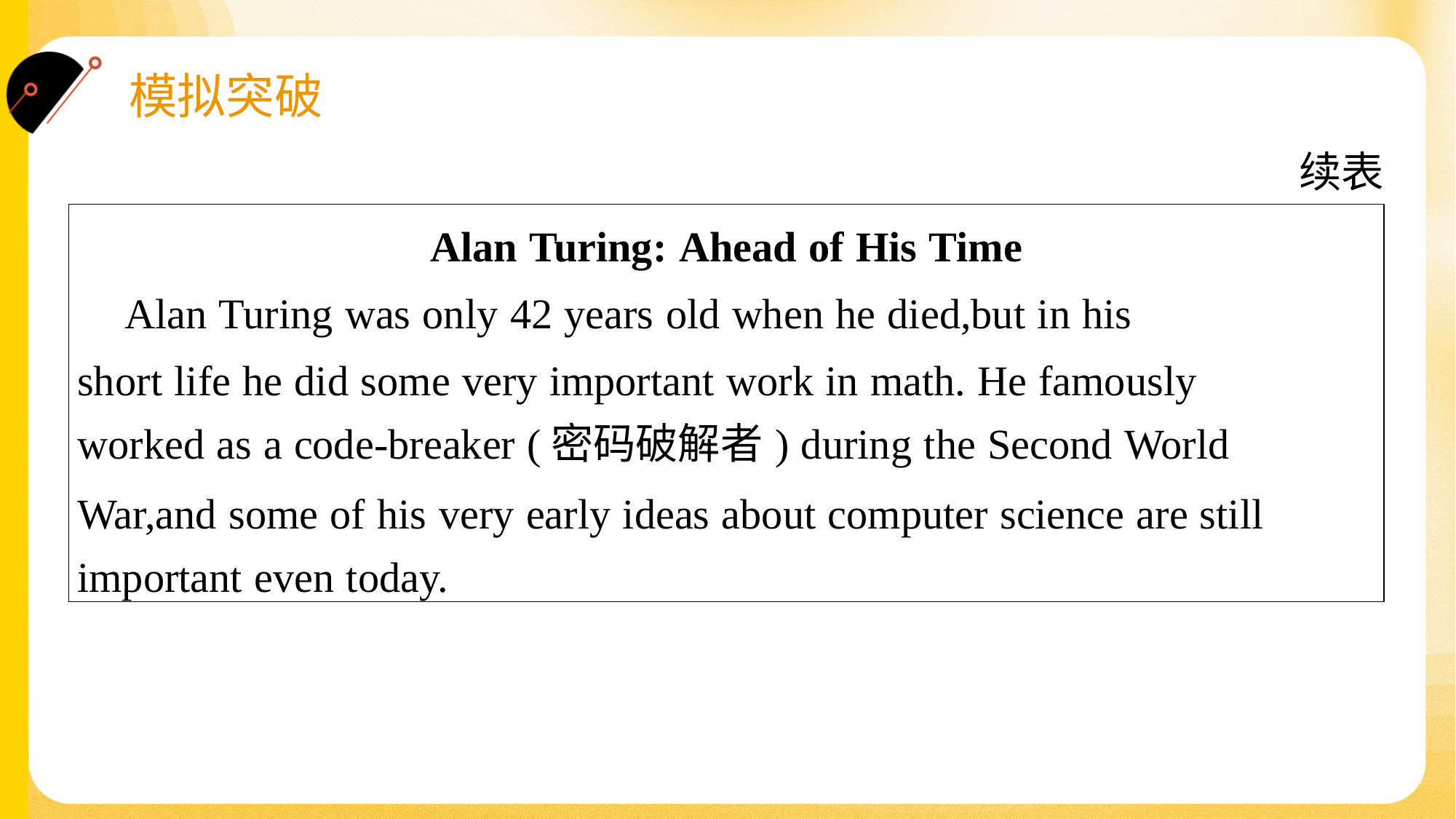

续表
| Alan Turing: Ahead of His Time Alan Turing was only 42 years old when he died,but in his short life he did some very important work in math. He famously worked as a code-breaker (密码破解者) during the Second World War,and some of his very early ideas about computer science are still important even today. |
| --- |